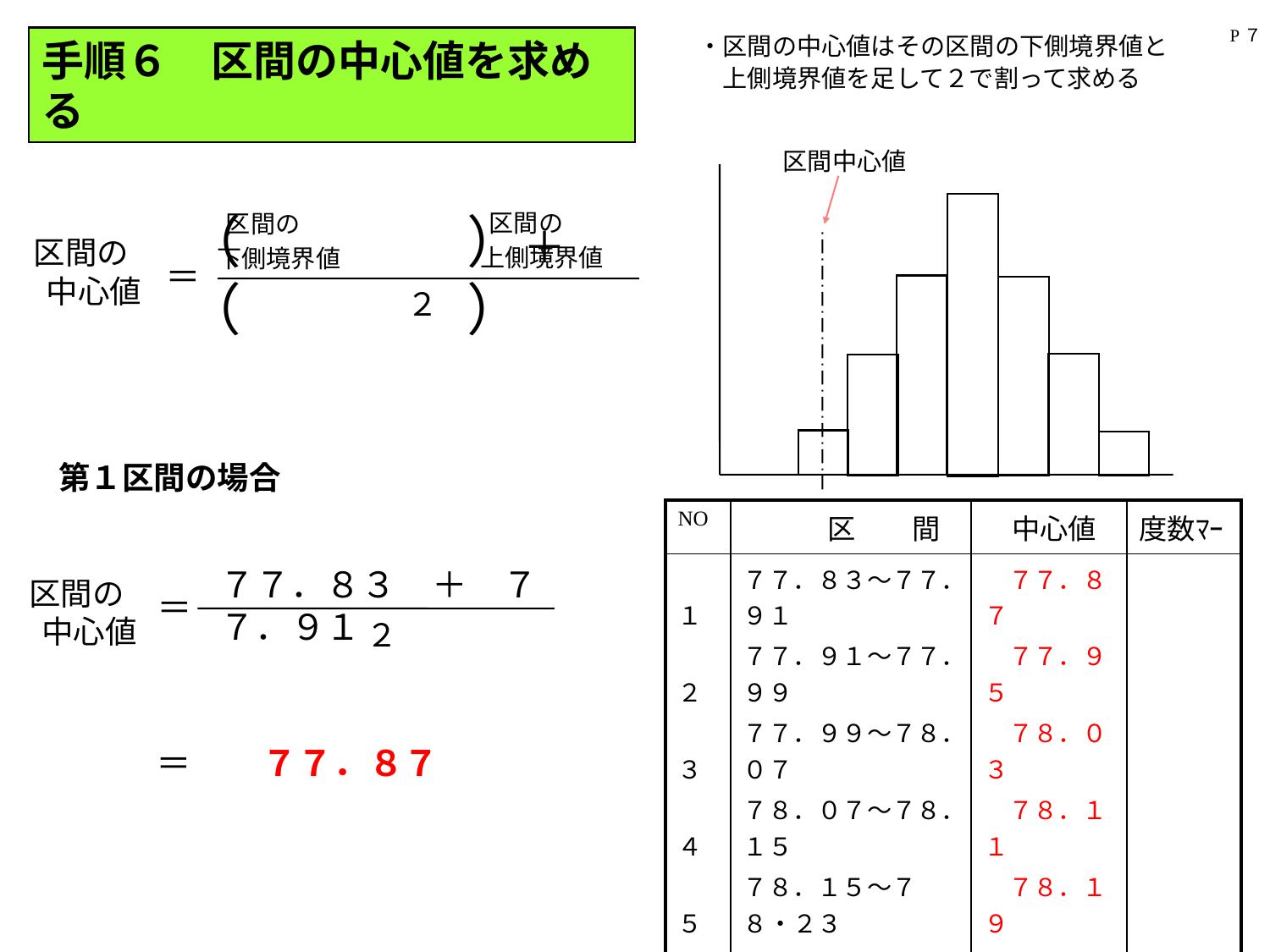

P７
・区間の中心値はその区間の下側境界値と
　上側境界値を足して２で割って求める
手順６　区間の中心値を求める
区間中心値

（　　　　）＋（　　　　）
区間の
区間の
区間の

上側境界値
下側境界値
＝
中心値

２
第１区間の場合
| NO | 区　　間 | 中心値 | 度数ﾏｰ |
| --- | --- | --- | --- |
| １ 　２ 　３ 　４ 　５ 　６ 　７ 　８ 　９ １０ | ７７．８３～７７．９１ ７７．９１～７７．９９ ７７．９９～７８．０７ ７８．０７～７８．１５ ７８．１５～７８・２３ ７８．２３～７８．３１ ７８．３１～７８．３９ ７８．３９～７８．４７ ７８．４７～７８．５５ ７８．５５～７８．６３ | ７７．８７ 　７７．９５ 　７８．０３ 　７８．１１ 　７８．１９ 　７８．２７ 　７８．３５ 　７８．４３ 　７８．５１ 　７８．５９ |  |
７７．８３　＋　７７．９１
区間の
＝
中心値

２
＝　　７７．８７